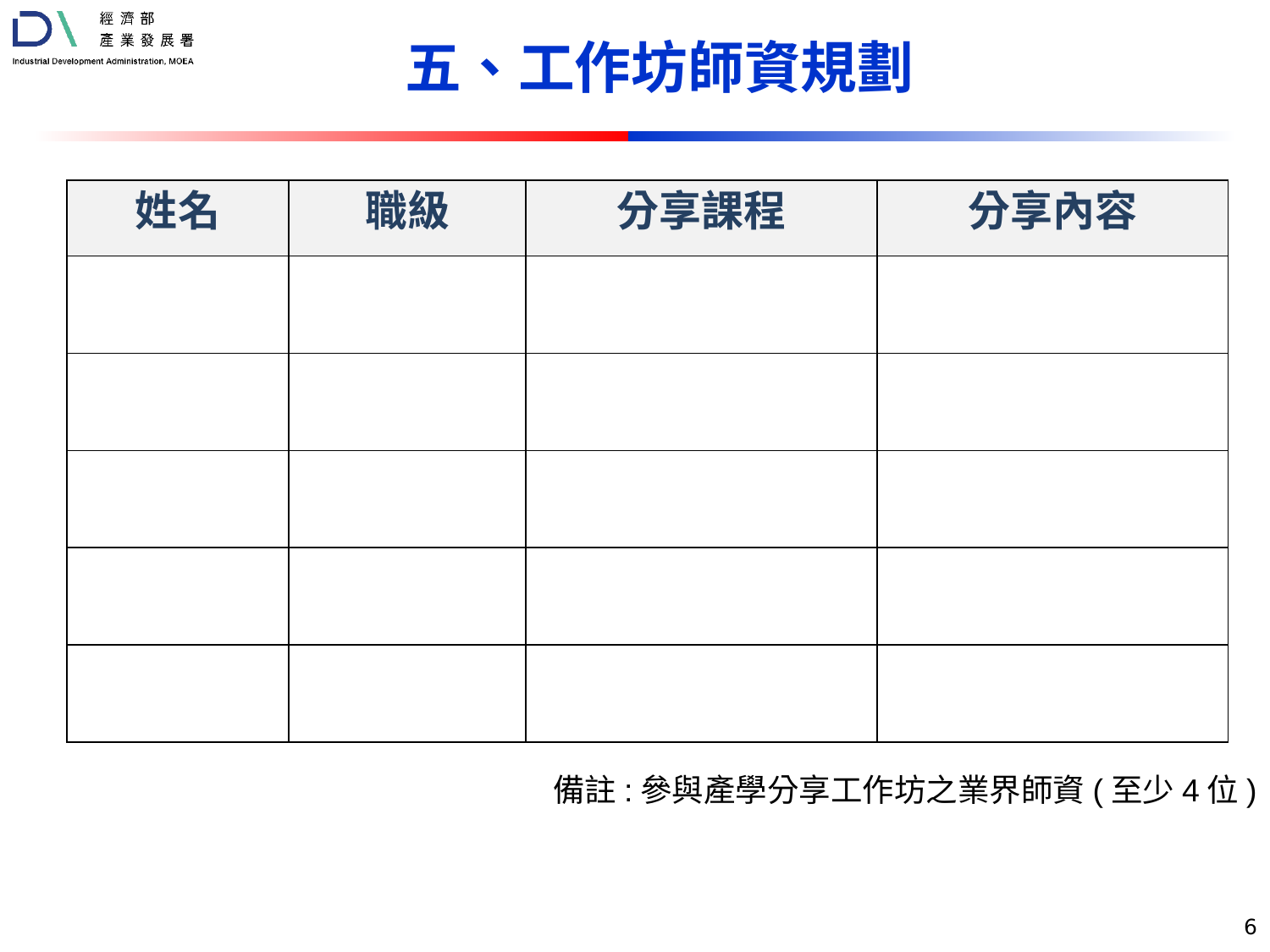

五、工作坊師資規劃
| 姓名 | 職級 | 分享課程 | 分享內容 |
| --- | --- | --- | --- |
|  |  |  |  |
|  |  |  |  |
|  |  |  |  |
|  |  |  |  |
|  |  |  |  |
備註:參與產學分享工作坊之業界師資(至少4位)
6